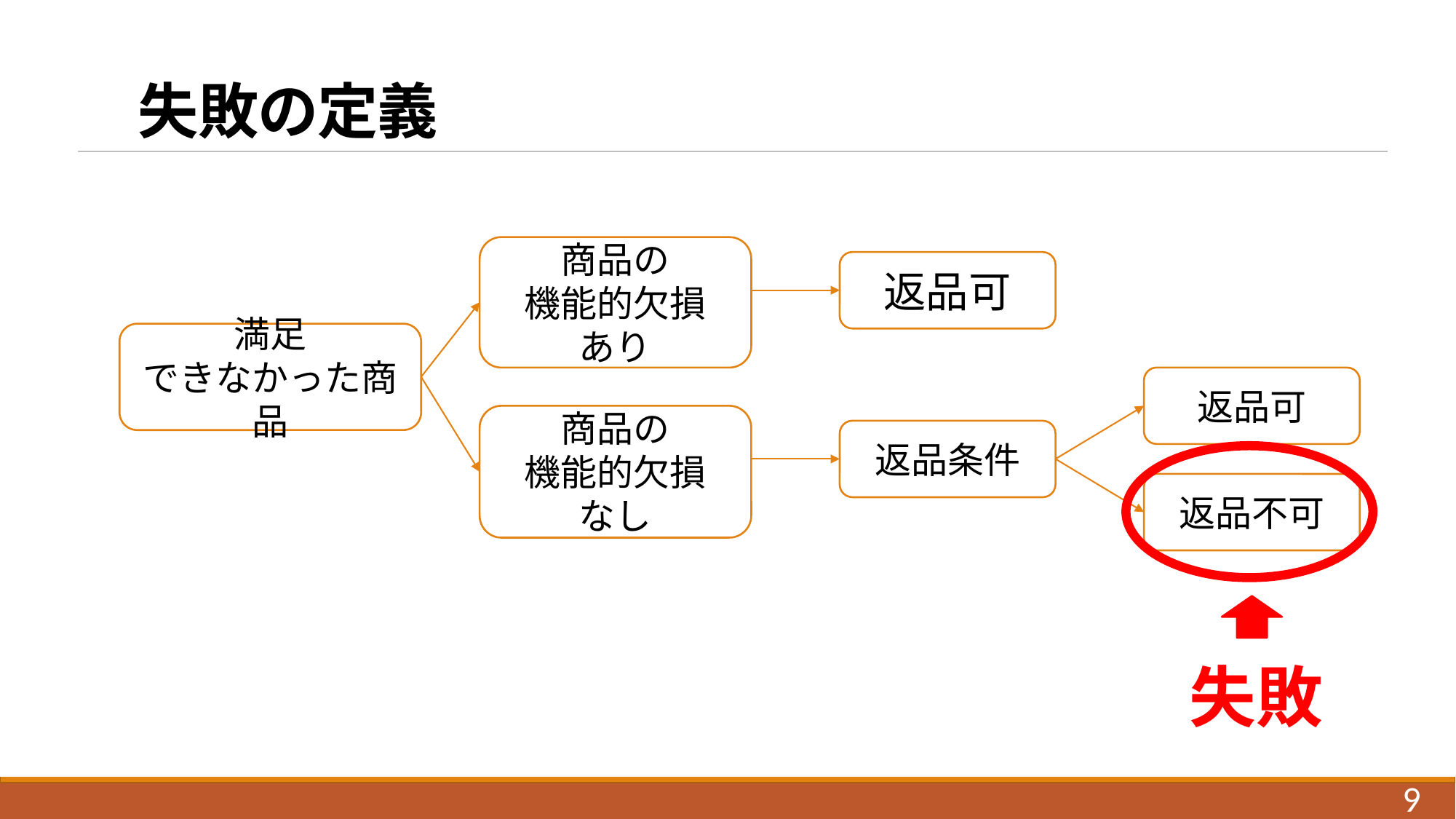

# 失敗の定義
商品の
機能的欠損
あり
返品可
満足
できなかった商品
返品可
商品の
機能的欠損
なし
返品条件
返品不可

失敗
9